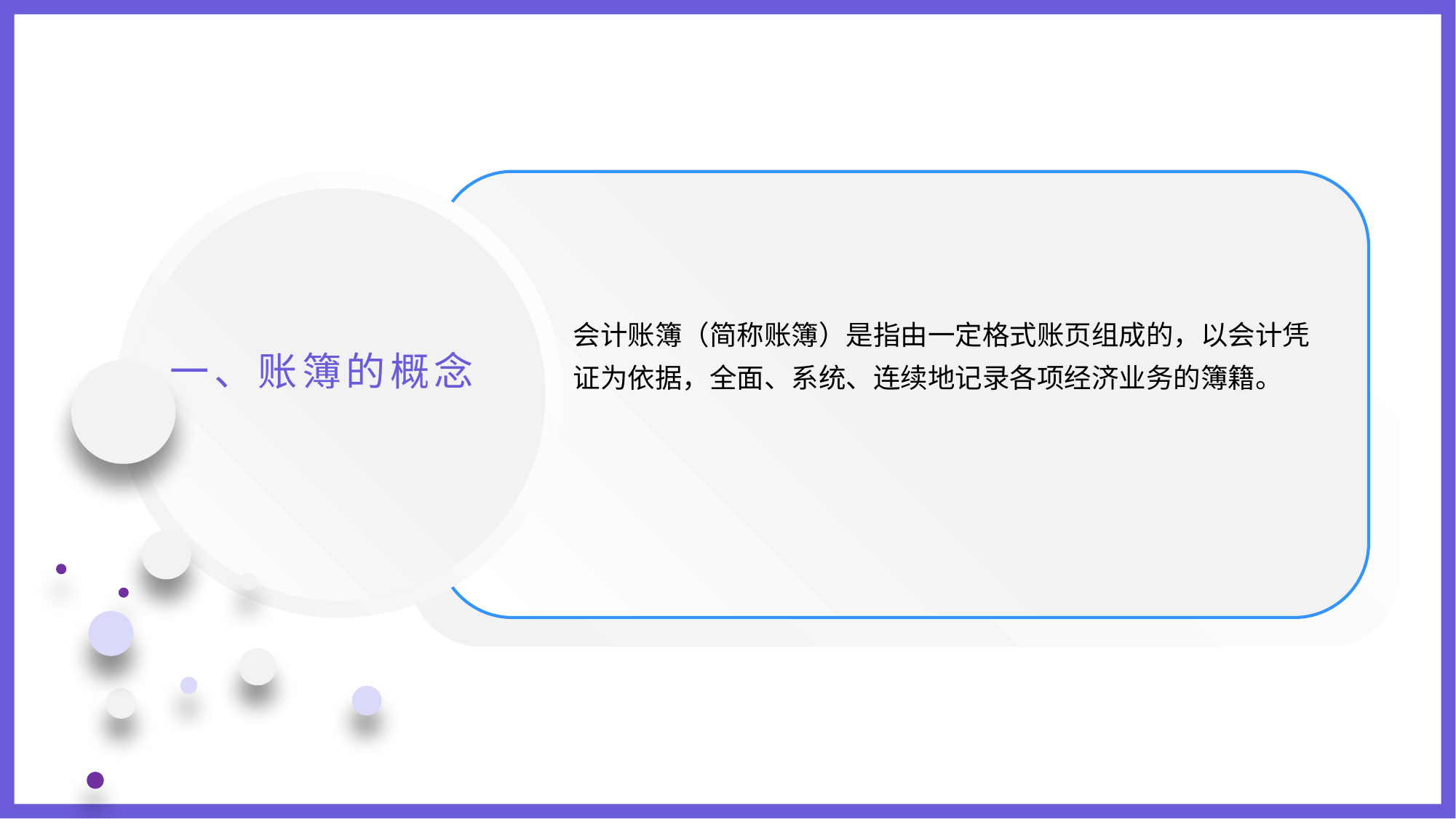

会计账簿（简称账簿）是指由一定格式账页组成的，以会计凭证为依据，全面、系统、连续地记录各项经济业务的簿籍。
一、账簿的概念